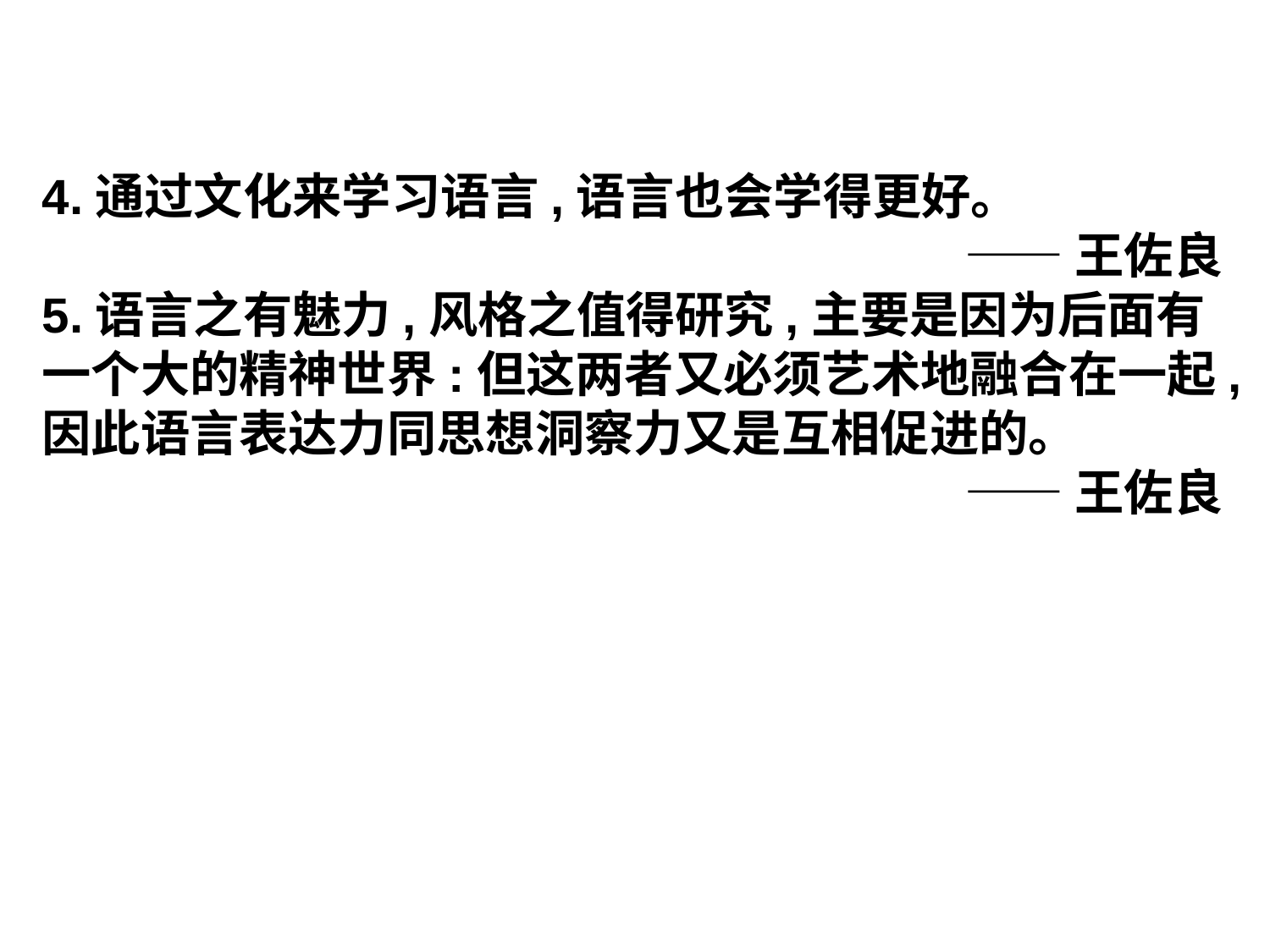

4.通过文化来学习语言,语言也会学得更好。
——王佐良
5.语言之有魅力,风格之值得研究,主要是因为后面有一个大的精神世界:但这两者又必须艺术地融合在一起,因此语言表达力同思想洞察力又是互相促进的。
——王佐良